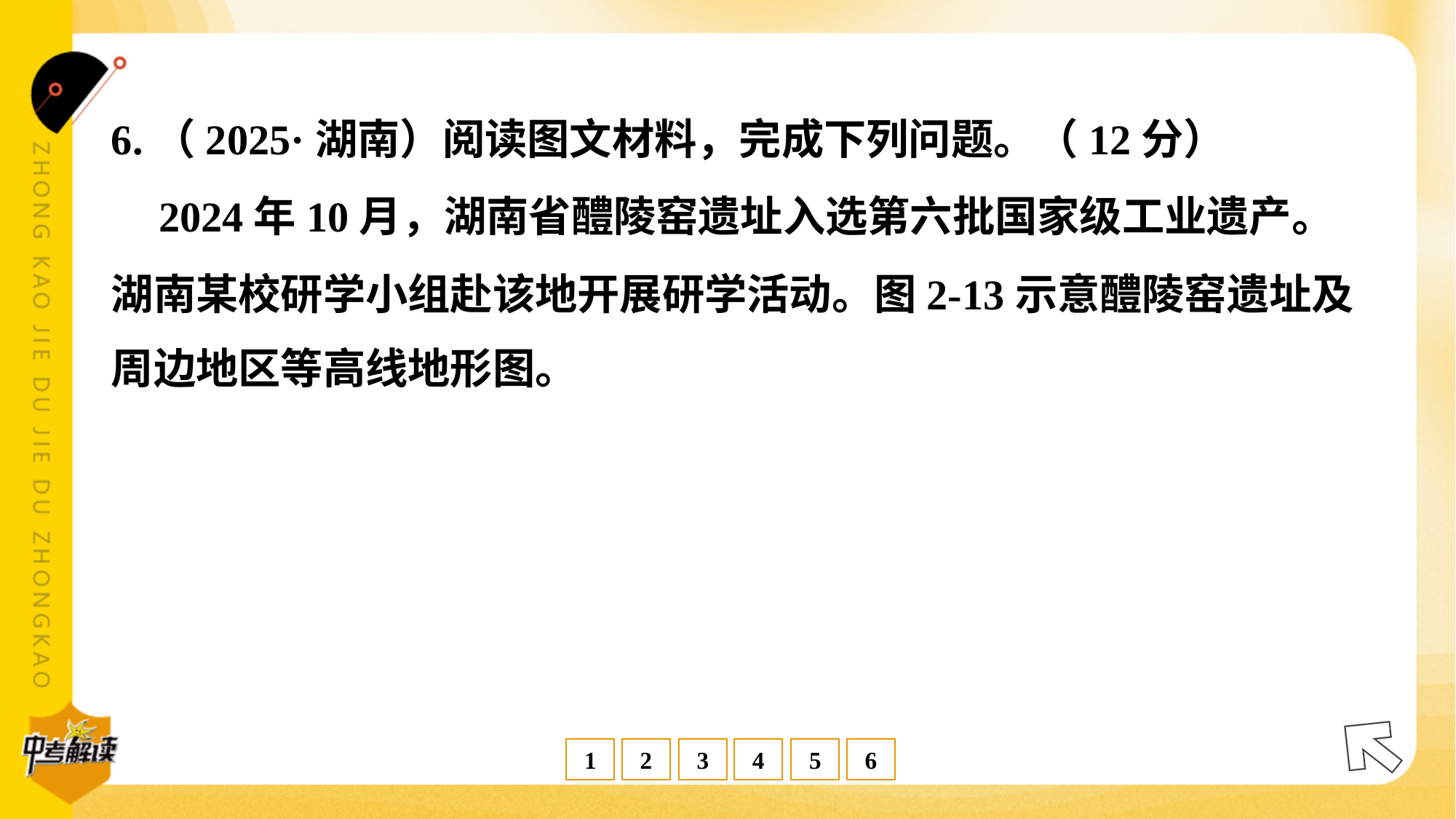

6.（2025·湖南）阅读图文材料，完成下列问题。（12分）
    2024年10月，湖南省醴陵窑遗址入选第六批国家级工业遗产。
湖南某校研学小组赴该地开展研学活动。图2-13示意醴陵窑遗址及
周边地区等高线地形图。